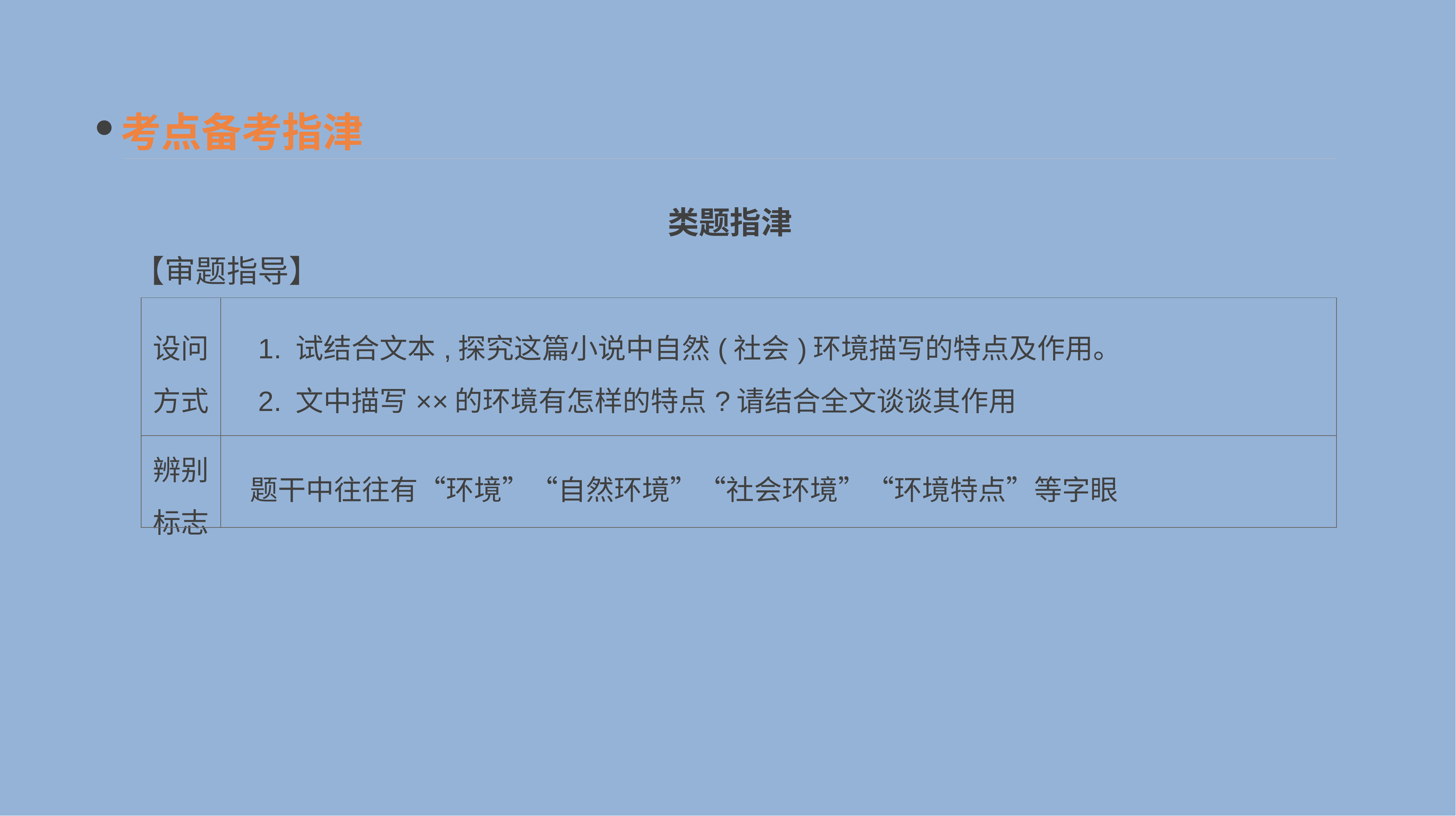

考点备考指津

类题指津
【审题指导】
| 设问 方式 | 1. 试结合文本,探究这篇小说中自然(社会)环境描写的特点及作用。 　2. 文中描写××的环境有怎样的特点?请结合全文谈谈其作用 |
| --- | --- |
| 辨别 标志 | 题干中往往有“环境”“自然环境”“社会环境”“环境特点”等字眼 |